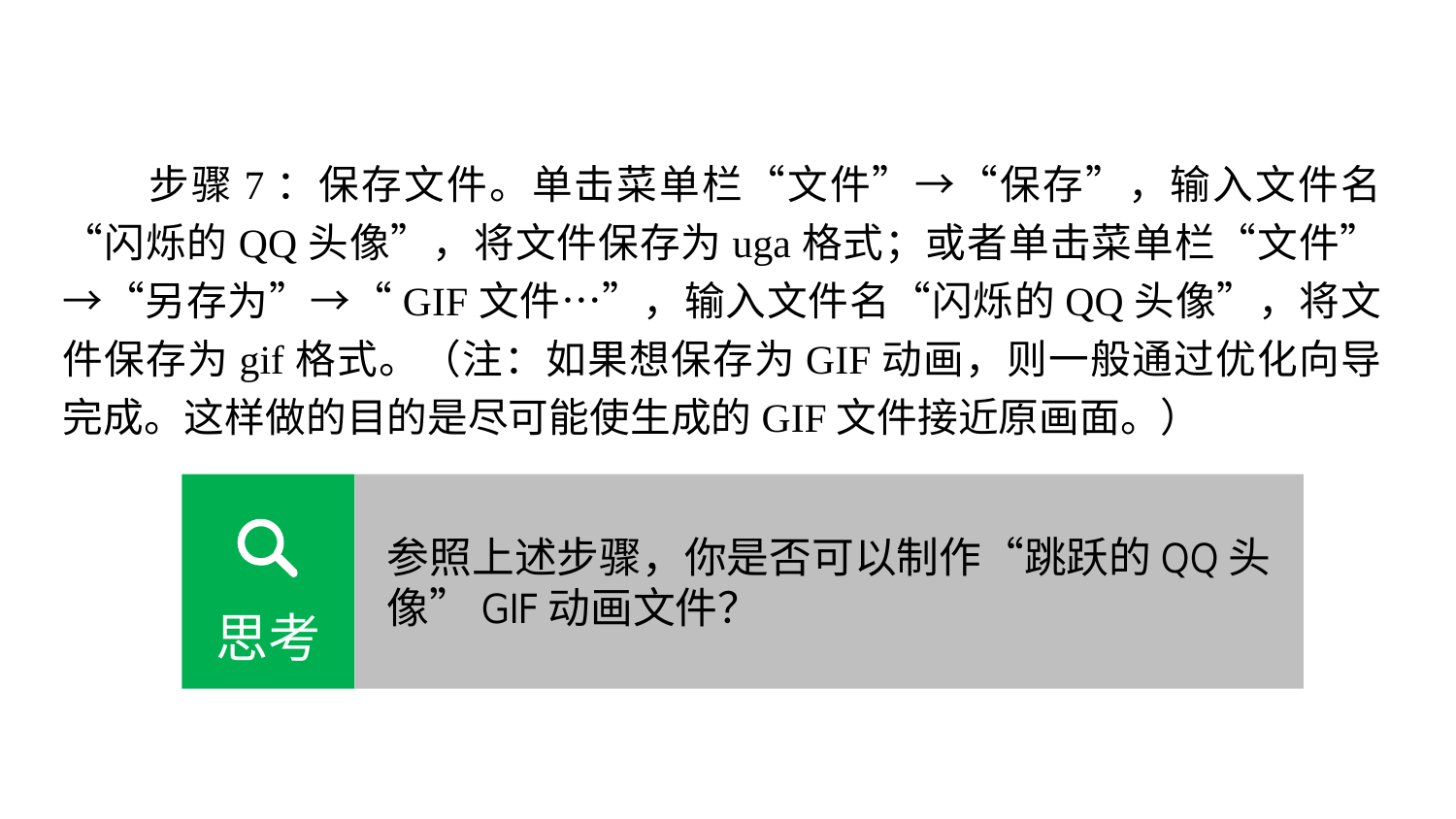

步骤7：保存文件。单击菜单栏“文件”→“保存”，输入文件名“闪烁的QQ头像”，将文件保存为uga格式；或者单击菜单栏“文件”→“另存为”→“GIF文件…”，输入文件名“闪烁的QQ头像”，将文件保存为gif格式。（注：如果想保存为GIF动画，则一般通过优化向导完成。这样做的目的是尽可能使生成的GIF文件接近原画面。）

参照上述步骤，你是否可以制作“跳跃的QQ头像”GIF动画文件？

思考